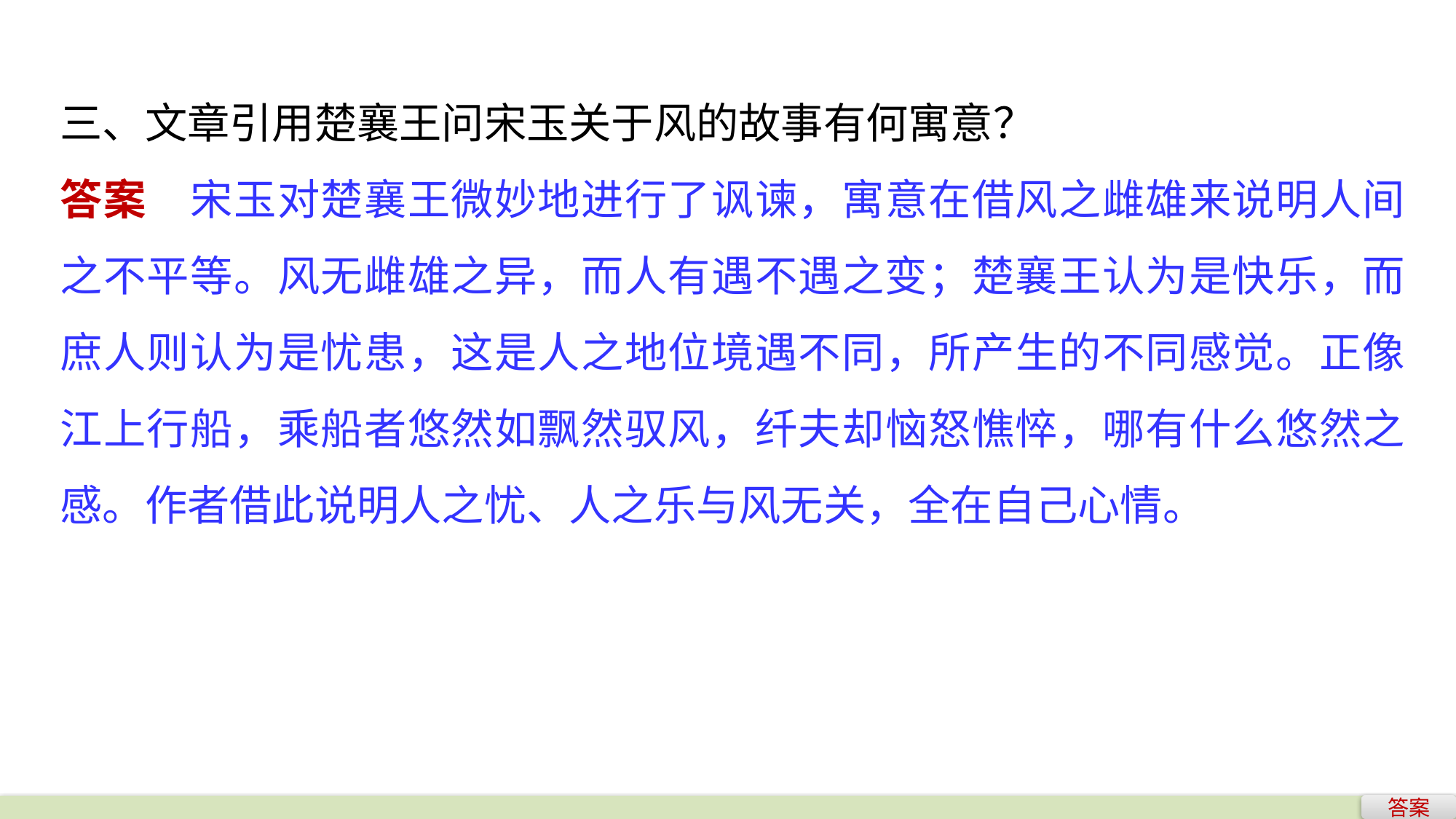

三、文章引用楚襄王问宋玉关于风的故事有何寓意？
答案　宋玉对楚襄王微妙地进行了讽谏，寓意在借风之雌雄来说明人间之不平等。风无雌雄之异，而人有遇不遇之变；楚襄王认为是快乐，而庶人则认为是忧患，这是人之地位境遇不同，所产生的不同感觉。正像江上行船，乘船者悠然如飘然驭风，纤夫却恼怒憔悴，哪有什么悠然之感。作者借此说明人之忧、人之乐与风无关，全在自己心情。
答案